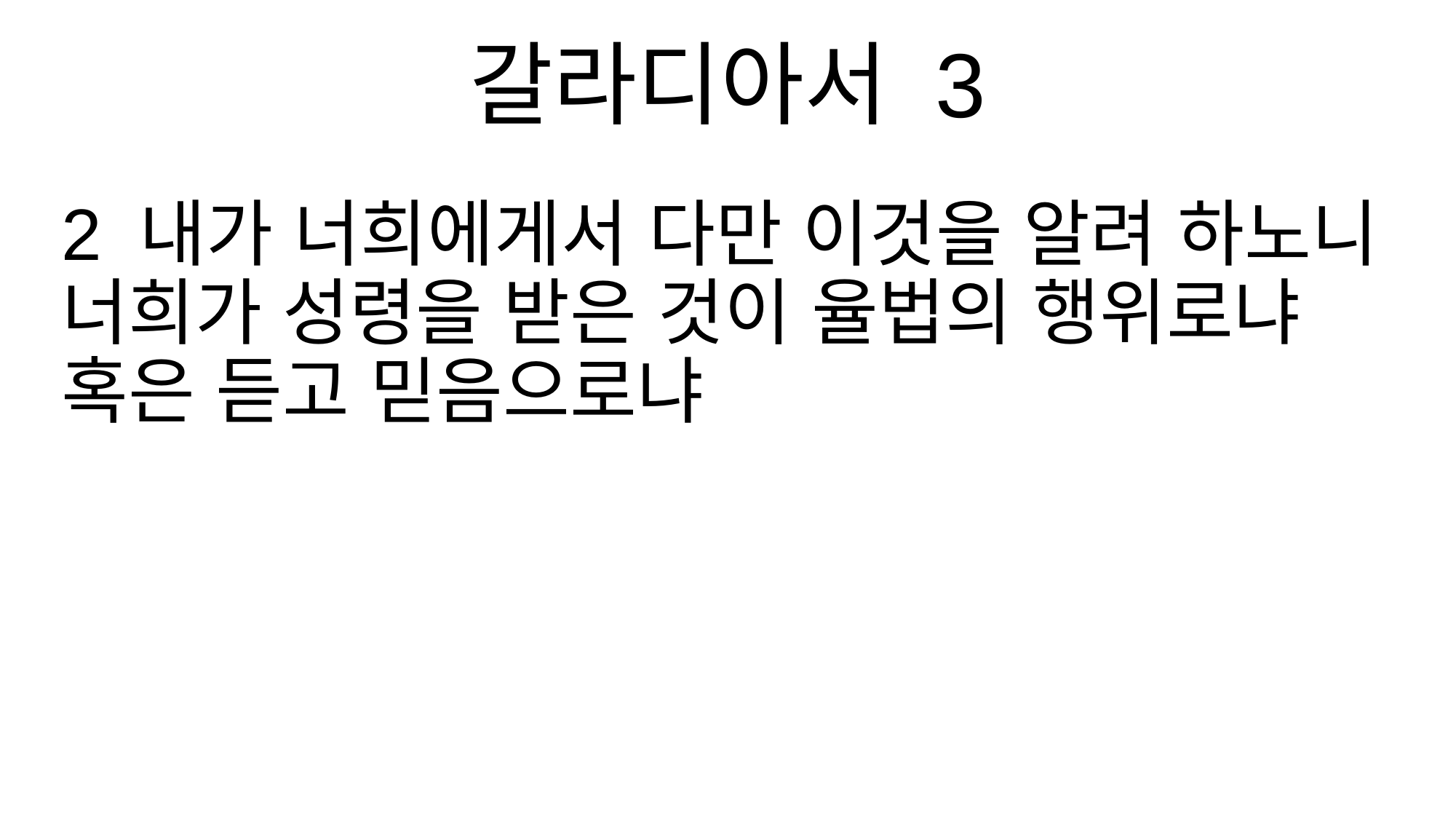

갈라디아서 3
2 내가 너희에게서 다만 이것을 알려 하노니 너희가 성령을 받은 것이 율법의 행위로냐 혹은 듣고 믿음으로냐